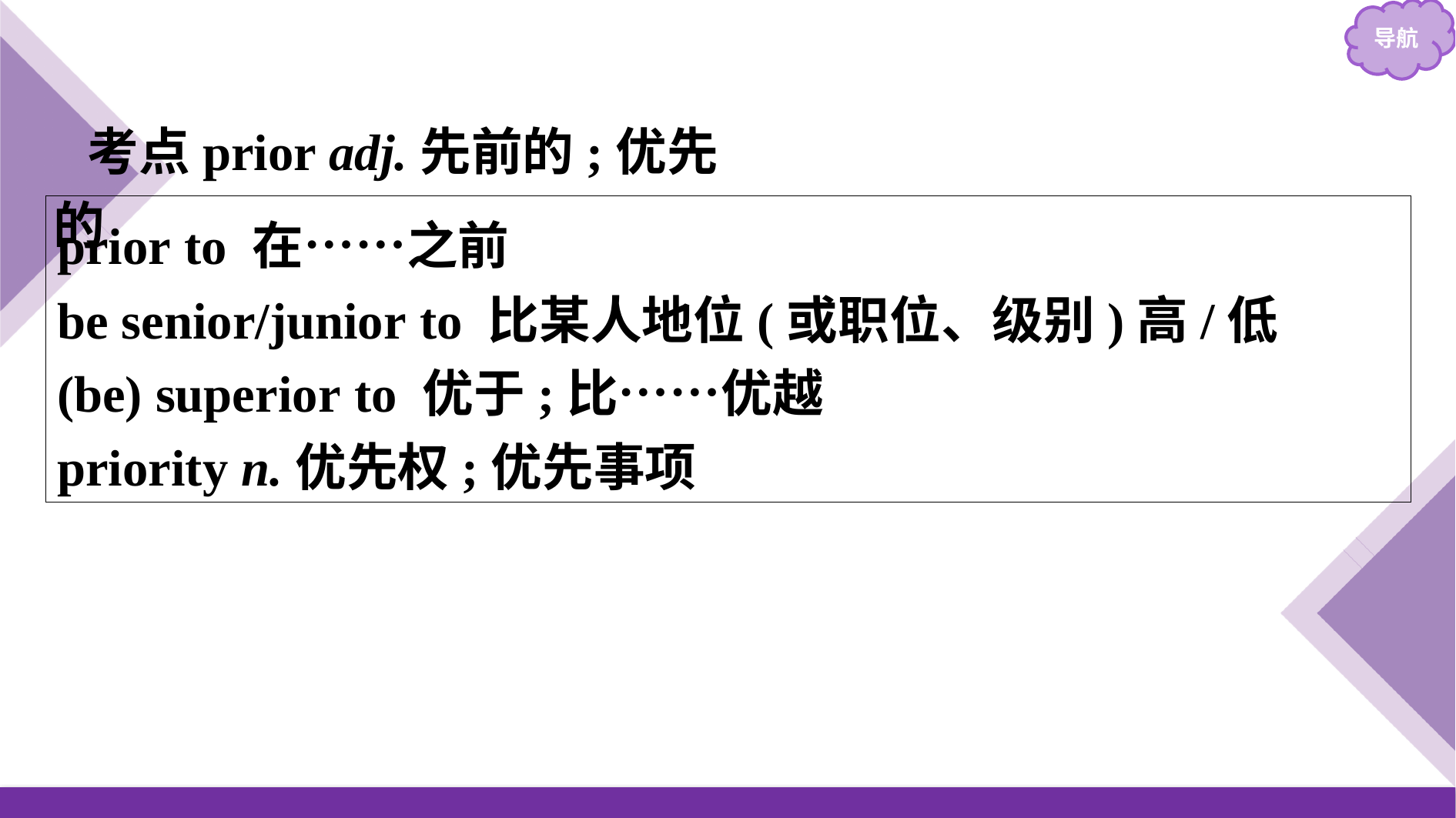

考点prior adj.先前的;优先的
prior to 在……之前
be senior/junior to 比某人地位(或职位、级别)高/低
(be) superior to 优于;比……优越
priority n.优先权;优先事项